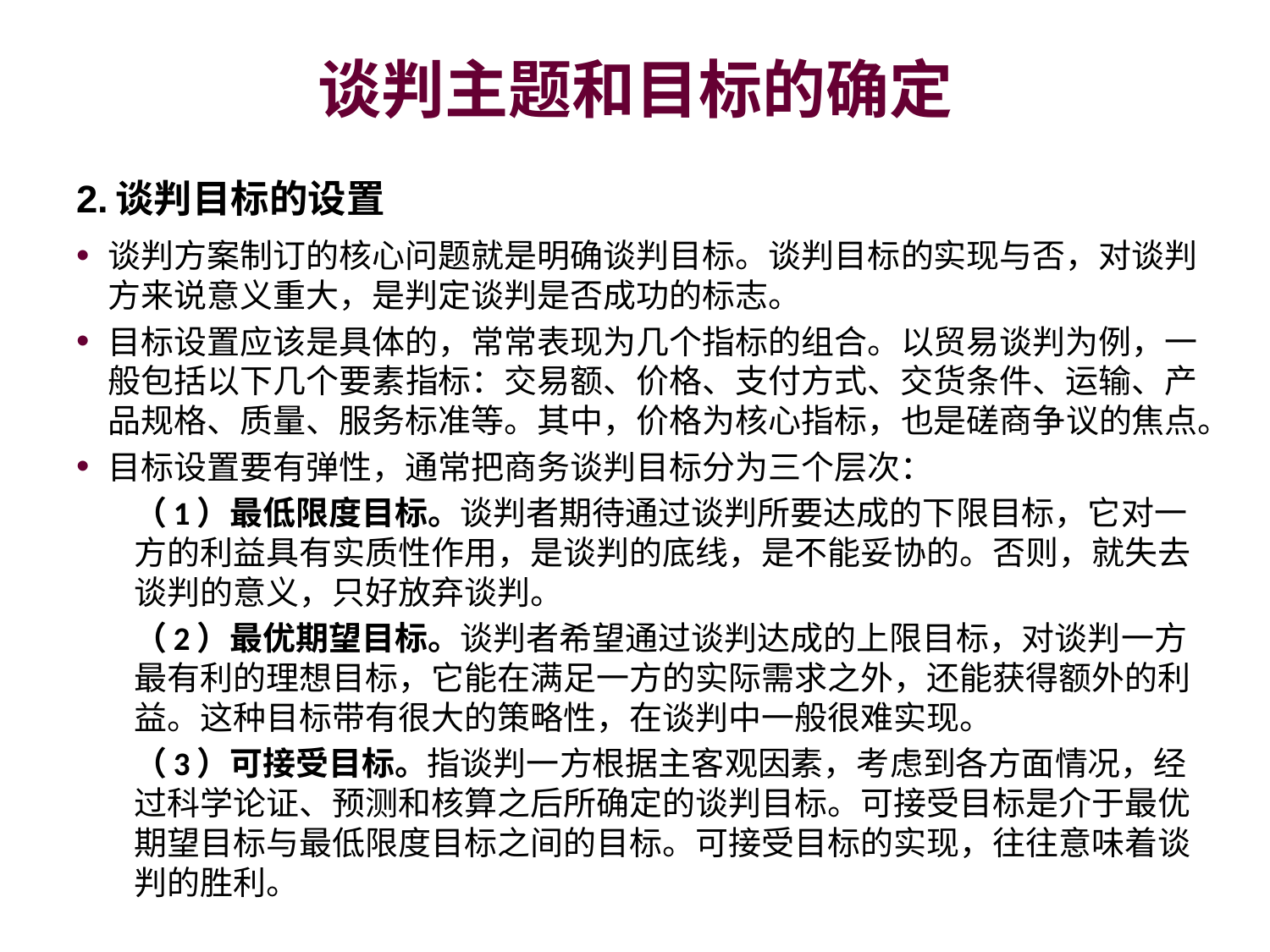

# 谈判主题和目标的确定
2.谈判目标的设置
谈判方案制订的核心问题就是明确谈判目标。谈判目标的实现与否，对谈判方来说意义重大，是判定谈判是否成功的标志。
目标设置应该是具体的，常常表现为几个指标的组合。以贸易谈判为例，一般包括以下几个要素指标：交易额、价格、支付方式、交货条件、运输、产品规格、质量、服务标准等。其中，价格为核心指标，也是磋商争议的焦点。
目标设置要有弹性，通常把商务谈判目标分为三个层次：
（1）最低限度目标。谈判者期待通过谈判所要达成的下限目标，它对一方的利益具有实质性作用，是谈判的底线，是不能妥协的。否则，就失去谈判的意义，只好放弃谈判。
（2）最优期望目标。谈判者希望通过谈判达成的上限目标，对谈判一方最有利的理想目标，它能在满足一方的实际需求之外，还能获得额外的利益。这种目标带有很大的策略性，在谈判中一般很难实现。
（3）可接受目标。指谈判一方根据主客观因素，考虑到各方面情况，经过科学论证、预测和核算之后所确定的谈判目标。可接受目标是介于最优期望目标与最低限度目标之间的目标。可接受目标的实现，往往意味着谈判的胜利。